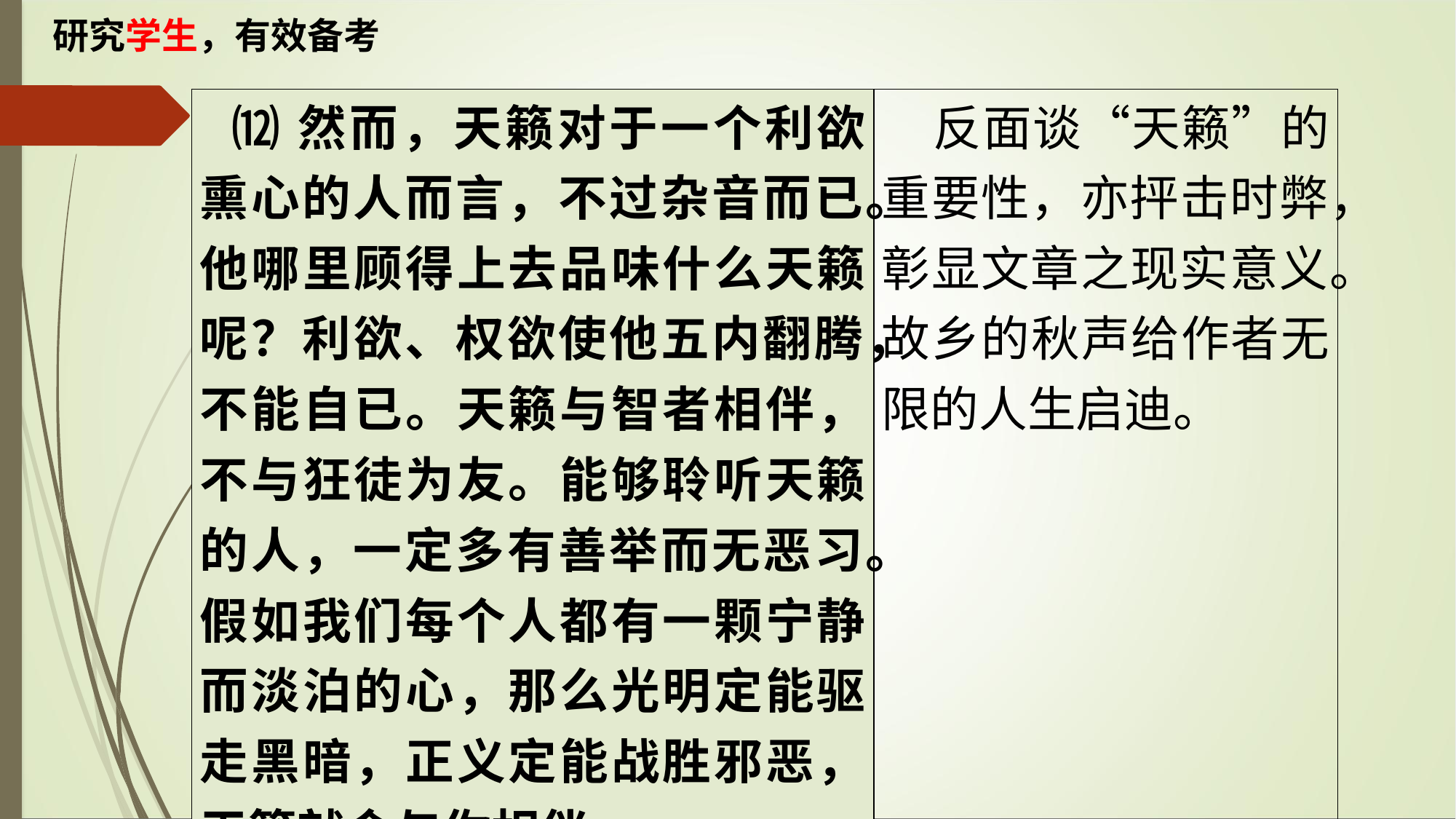

研究学生，有效备考
| ⑿然而，天籁对于一个利欲熏心的人而言，不过杂音而已。他哪里顾得上去品味什么天籁呢？利欲、权欲使他五内翻腾，不能自已。天籁与智者相伴，不与狂徒为友。能够聆听天籁的人，一定多有善举而无恶习。假如我们每个人都有一颗宁静而淡泊的心，那么光明定能驱走黑暗，正义定能战胜邪恶，天籁就会与你相伴。 | 反面谈“天籁”的重要性，亦抨击时弊，彰显文章之现实意义。 故乡的秋声给作者无限的人生启迪。 |
| --- | --- |